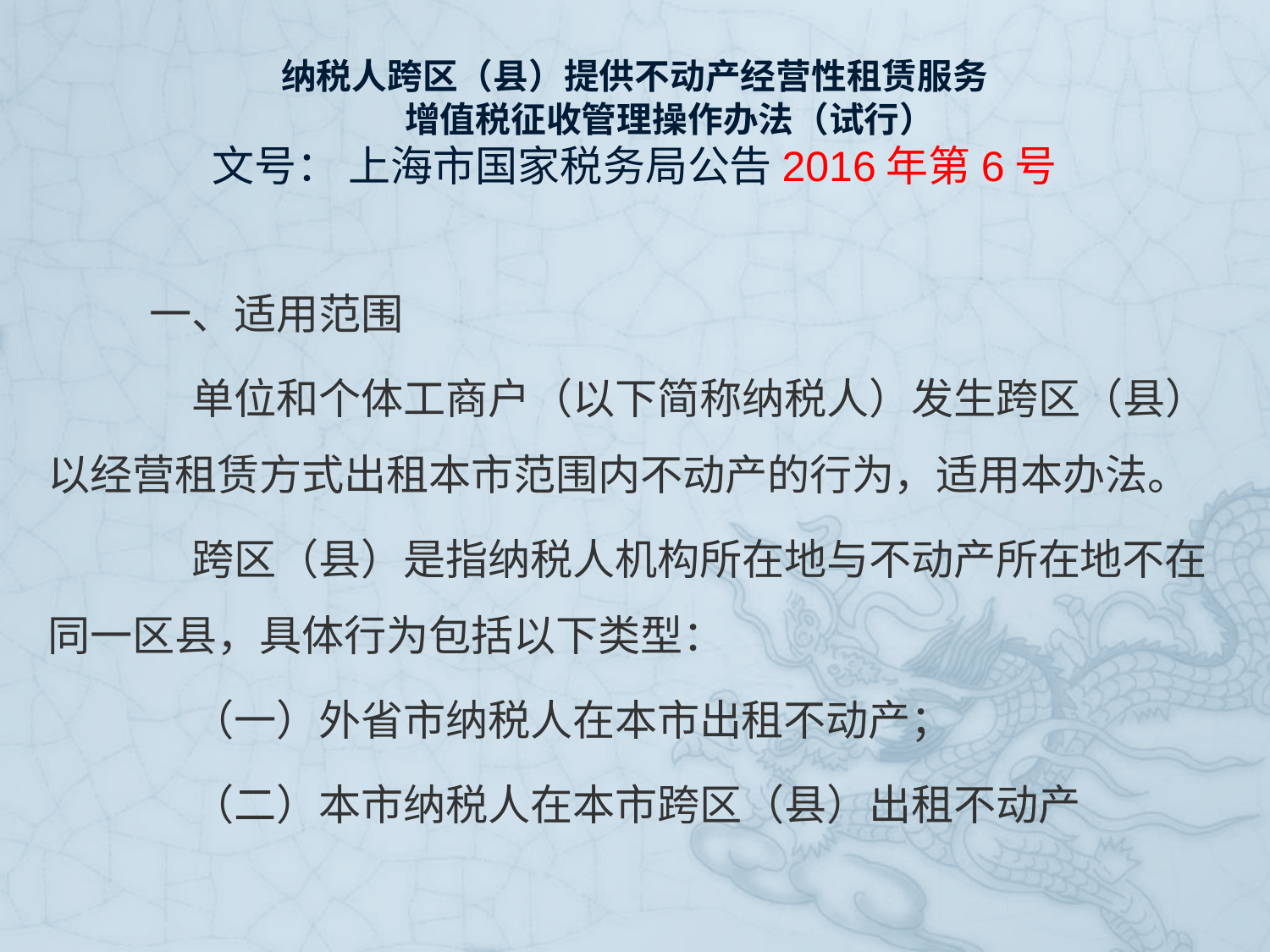

# 纳税人跨区（县）提供不动产经营性租赁服务 　　增值税征收管理操作办法（试行） 文号： 上海市国家税务局公告2016年第6号

　一、适用范围
　　单位和个体工商户（以下简称纳税人）发生跨区（县）以经营租赁方式出租本市范围内不动产的行为，适用本办法。
　　跨区（县）是指纳税人机构所在地与不动产所在地不在同一区县，具体行为包括以下类型：
　　（一）外省市纳税人在本市出租不动产；
　　（二）本市纳税人在本市跨区（县）出租不动产